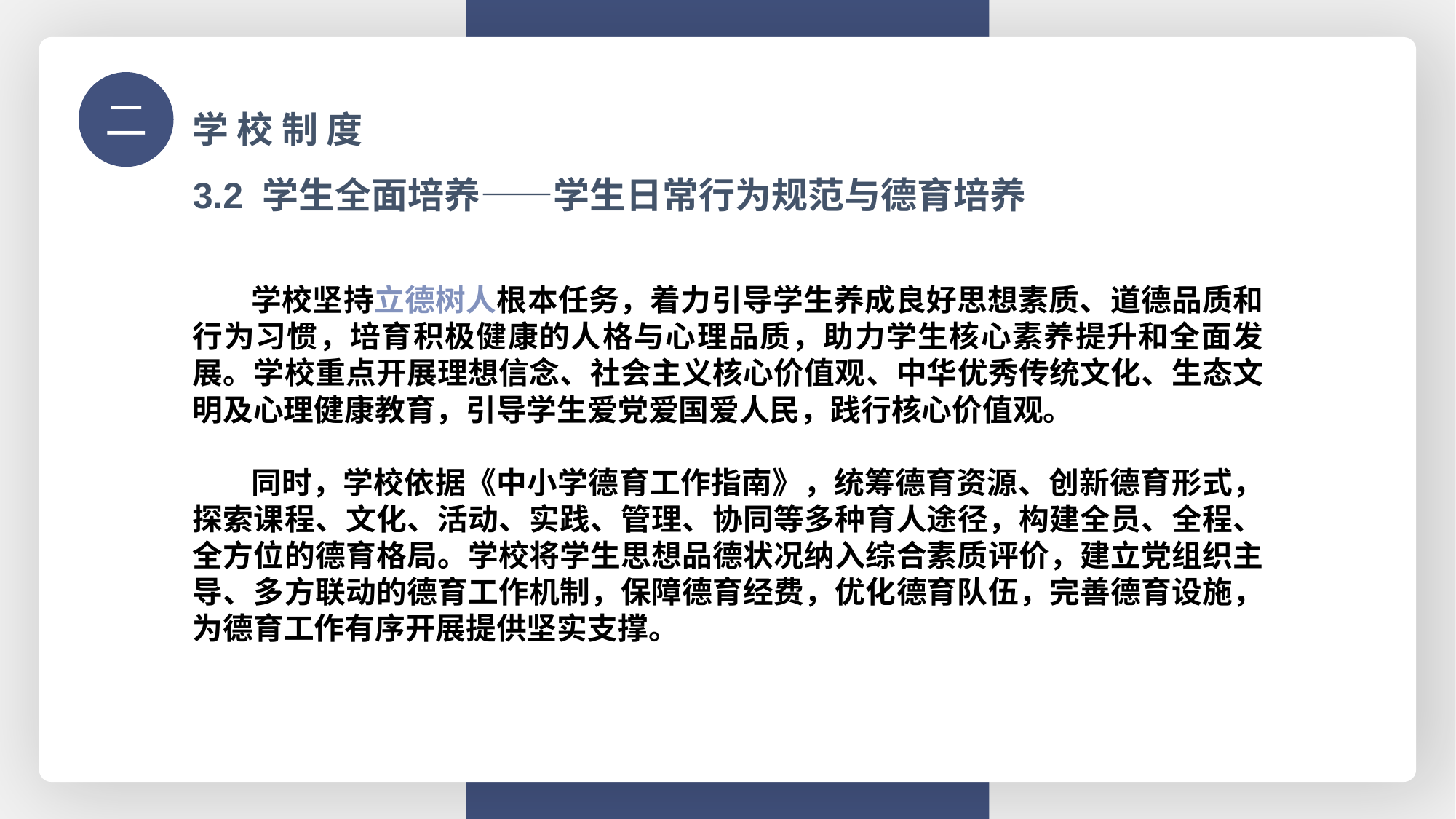

学 校 制 度
二
3.2 学生全面培养——学生日常行为规范与德育培养
        学校坚持立德树人根本任务，着力引导学生养成良好思想素质、道德品质和行为习惯，培育积极健康的人格与心理品质，助力学生核心素养提升和全面发展。学校重点开展理想信念、社会主义核心价值观、中华优秀传统文化、生态文明及心理健康教育，引导学生爱党爱国爱人民，践行核心价值观。

       同时，学校依据《中小学德育工作指南》，统筹德育资源、创新德育形式，探索课程、文化、活动、实践、管理、协同等多种育人途径，构建全员、全程、全方位的德育格局。学校将学生思想品德状况纳入综合素质评价，建立党组织主导、多方联动的德育工作机制，保障德育经费，优化德育队伍，完善德育设施，为德育工作有序开展提供坚实支撑。